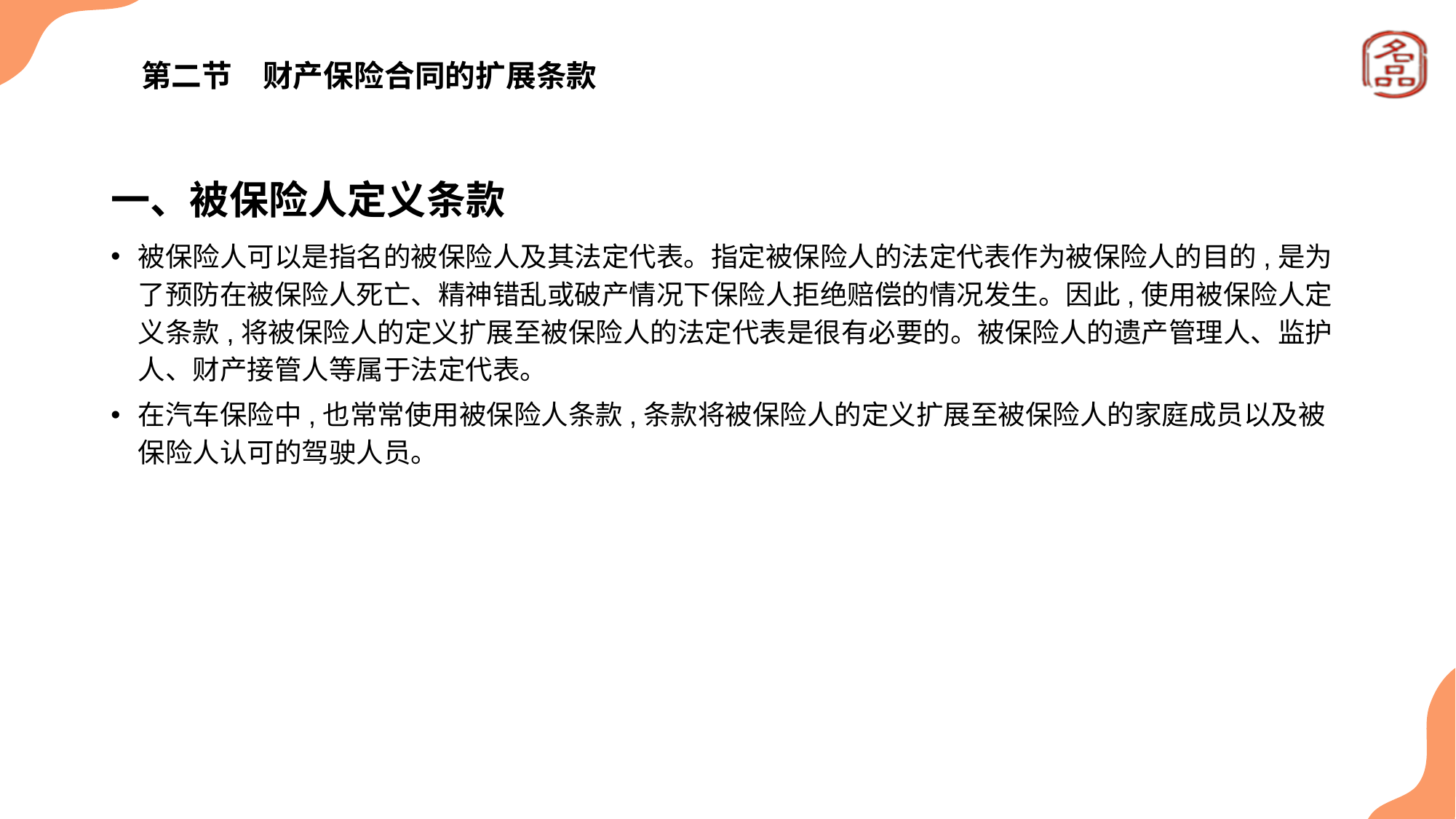

# 第二节　财产保险合同的扩展条款
一、被保险人定义条款
被保险人可以是指名的被保险人及其法定代表。指定被保险人的法定代表作为被保险人的目的,是为了预防在被保险人死亡、精神错乱或破产情况下保险人拒绝赔偿的情况发生。因此,使用被保险人定义条款,将被保险人的定义扩展至被保险人的法定代表是很有必要的。被保险人的遗产管理人、监护人、财产接管人等属于法定代表。
在汽车保险中,也常常使用被保险人条款,条款将被保险人的定义扩展至被保险人的家庭成员以及被保险人认可的驾驶人员。